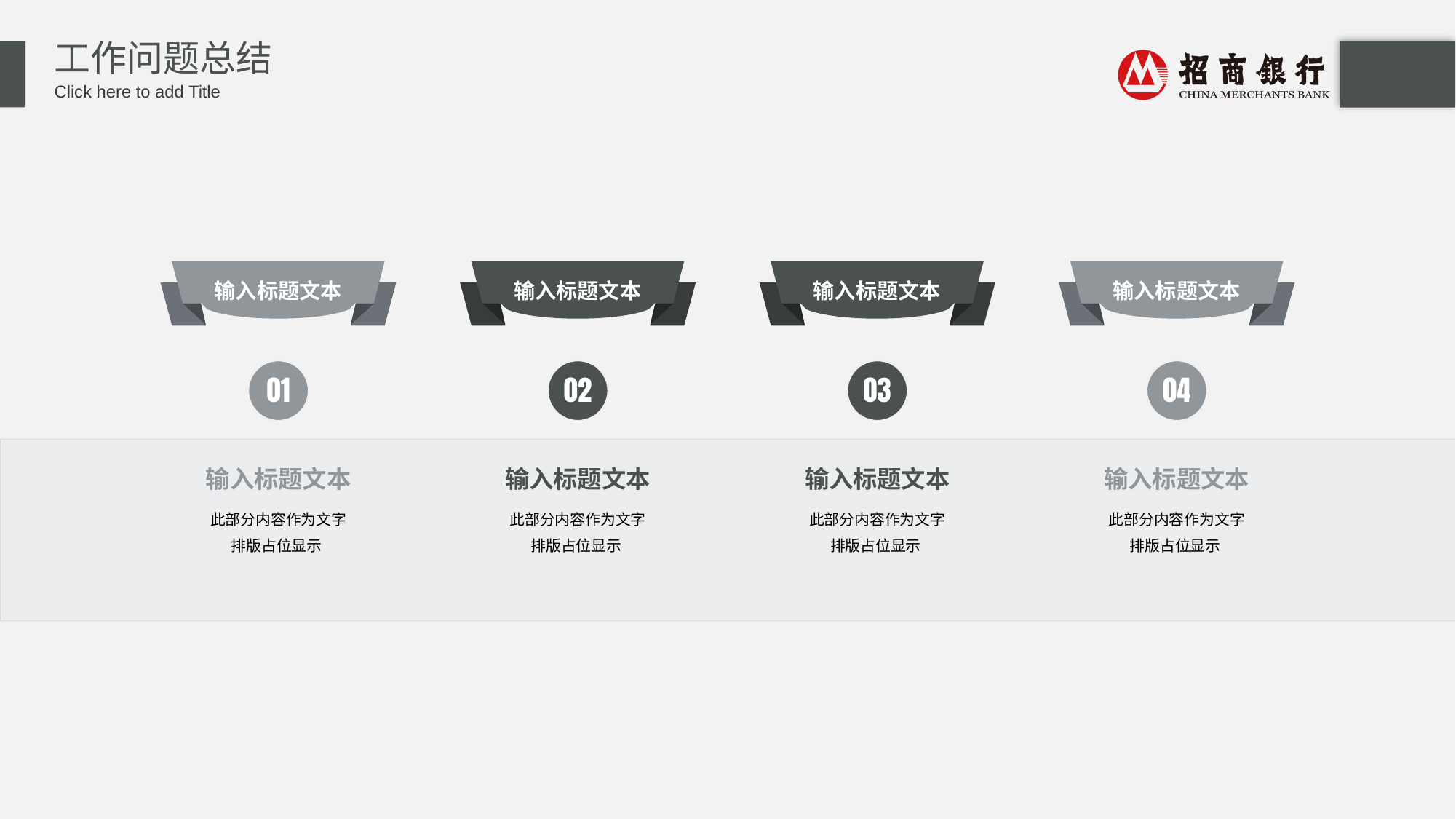

输入标题文本

01
输入标题文本
此部分内容作为文字
排版占位显示

输入标题文本

04
输入标题文本
此部分内容作为文字
排版占位显示

输入标题文本

02
输入标题文本
此部分内容作为文字
排版占位显示

输入标题文本

03
输入标题文本
此部分内容作为文字
排版占位显示